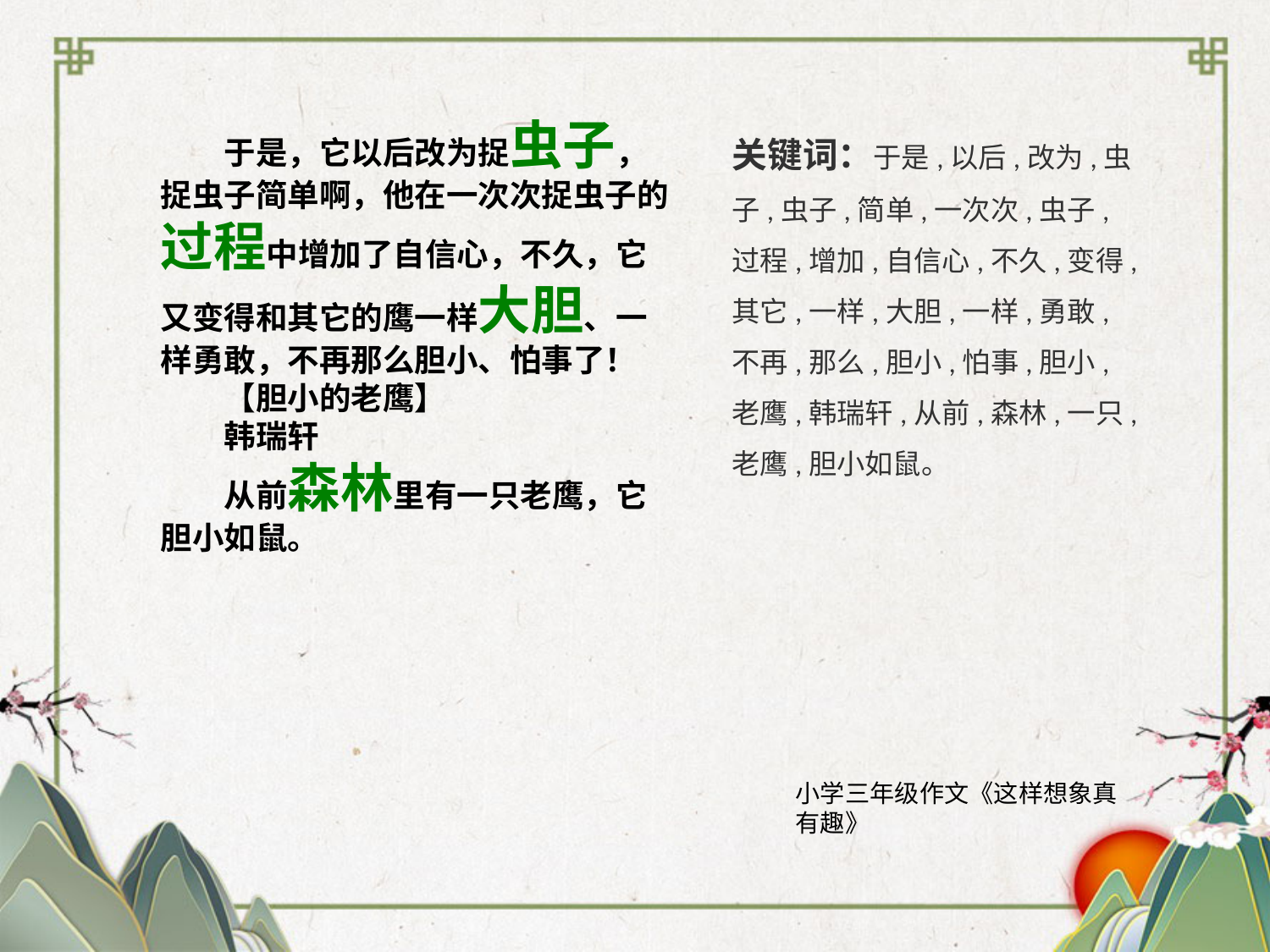

于是，它以后改为捉虫子，捉虫子简单啊，他在一次次捉虫子的过程中增加了自信心，不久，它又变得和其它的鹰一样大胆、一样勇敢，不再那么胆小、怕事了！
　　【胆小的老鹰】
　　韩瑞轩
　　从前森林里有一只老鹰，它胆小如鼠。
关键词：于是,以后,改为,虫子,虫子,简单,一次次,虫子,过程,增加,自信心,不久,变得,其它,一样,大胆,一样,勇敢,不再,那么,胆小,怕事,胆小,老鹰,韩瑞轩,从前,森林,一只,老鹰,胆小如鼠。
小学三年级作文《这样想象真有趣》